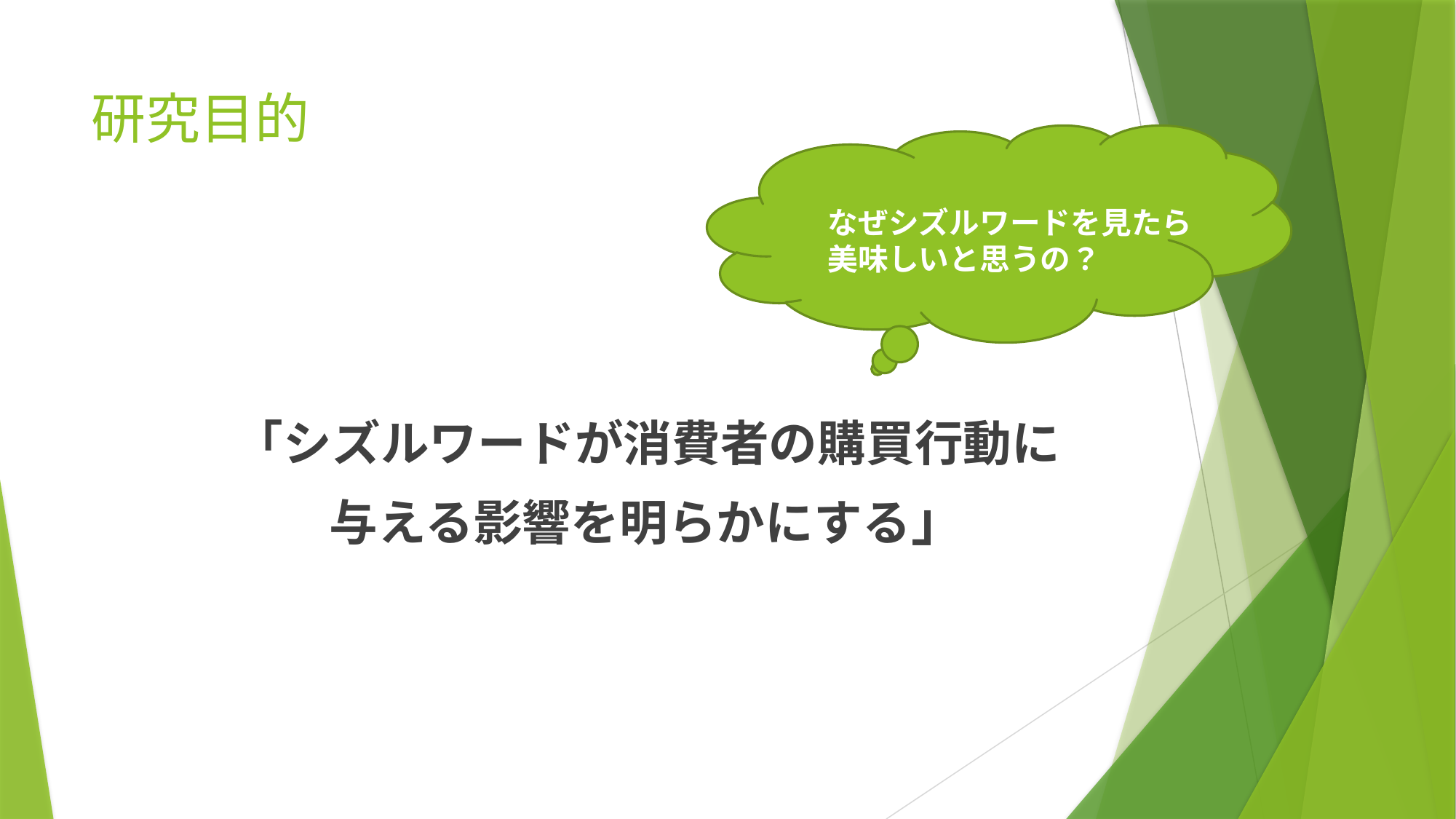

# 研究目的

なぜシズルワードを見たら
美味しいと思うの？

「シズルワードが消費者の購買行動に
与える影響を明らかにする」